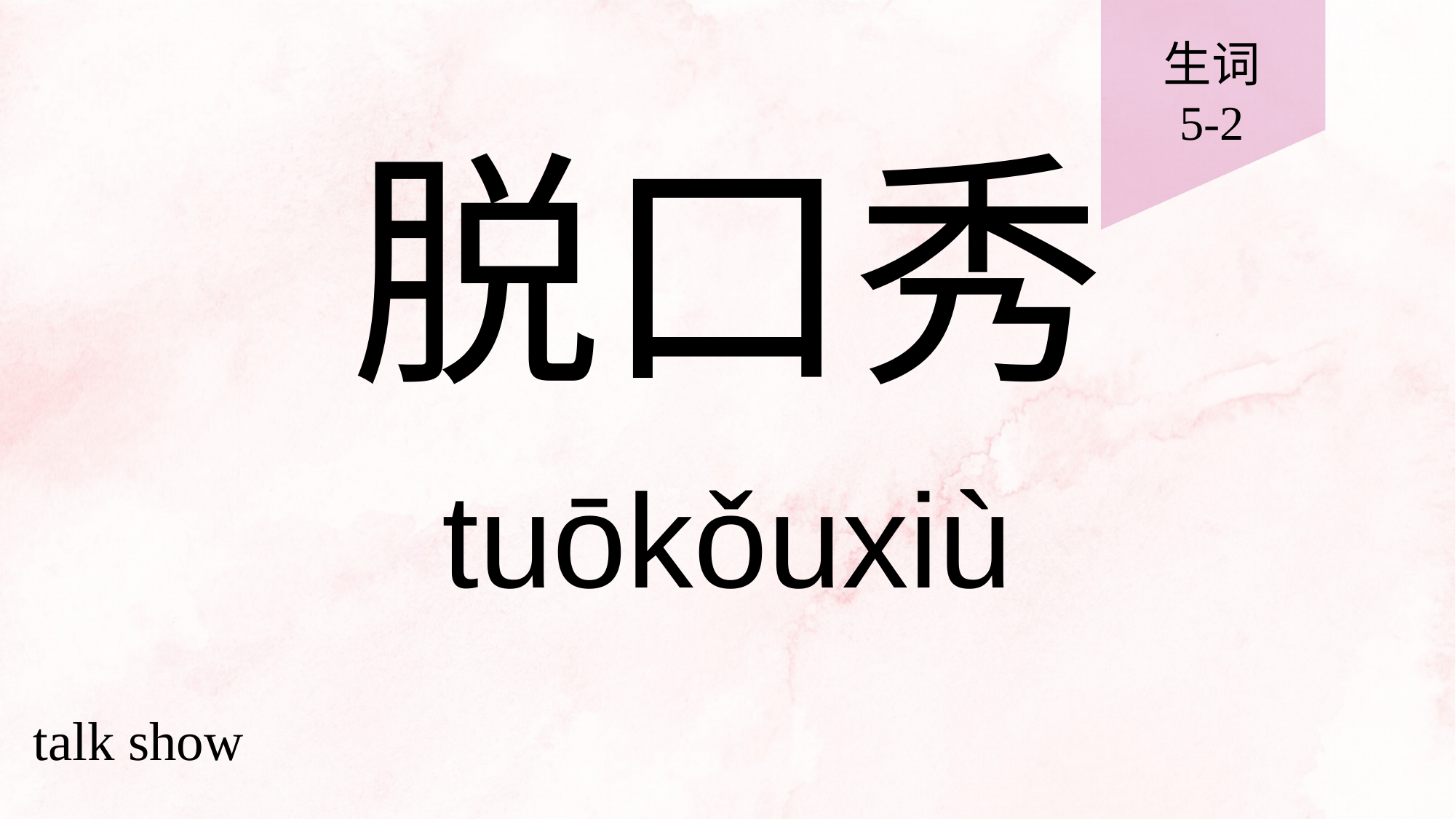

生词
5-2
# 脱口秀
tuōkǒuxiù
talk show